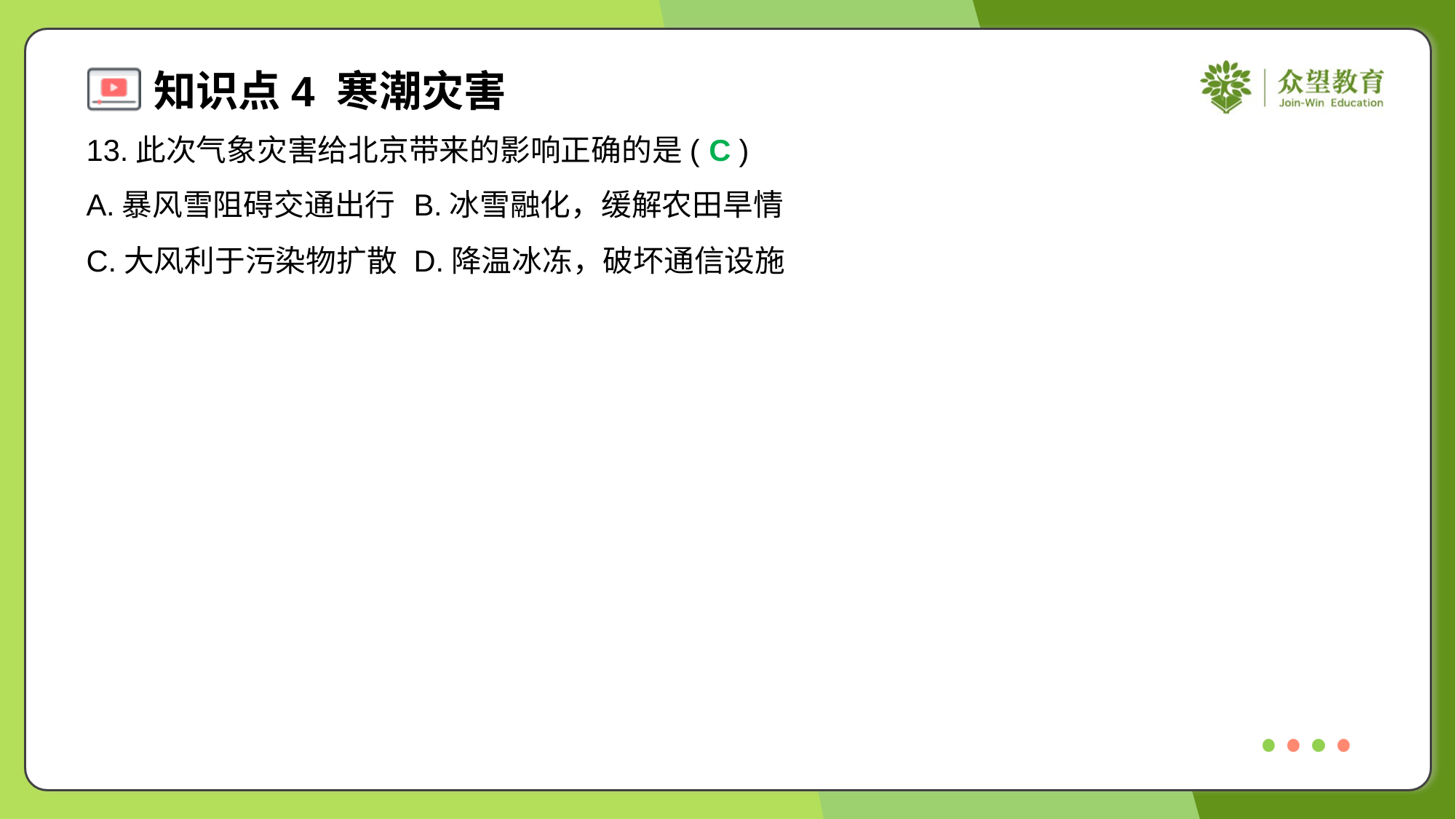

13.此次气象灾害给北京带来的影响正确的是(     )
C
A.暴风雪阻碍交通出行	B.冰雪融化，缓解农田旱情
C.大风利于污染物扩散	D.降温冰冻，破坏通信设施